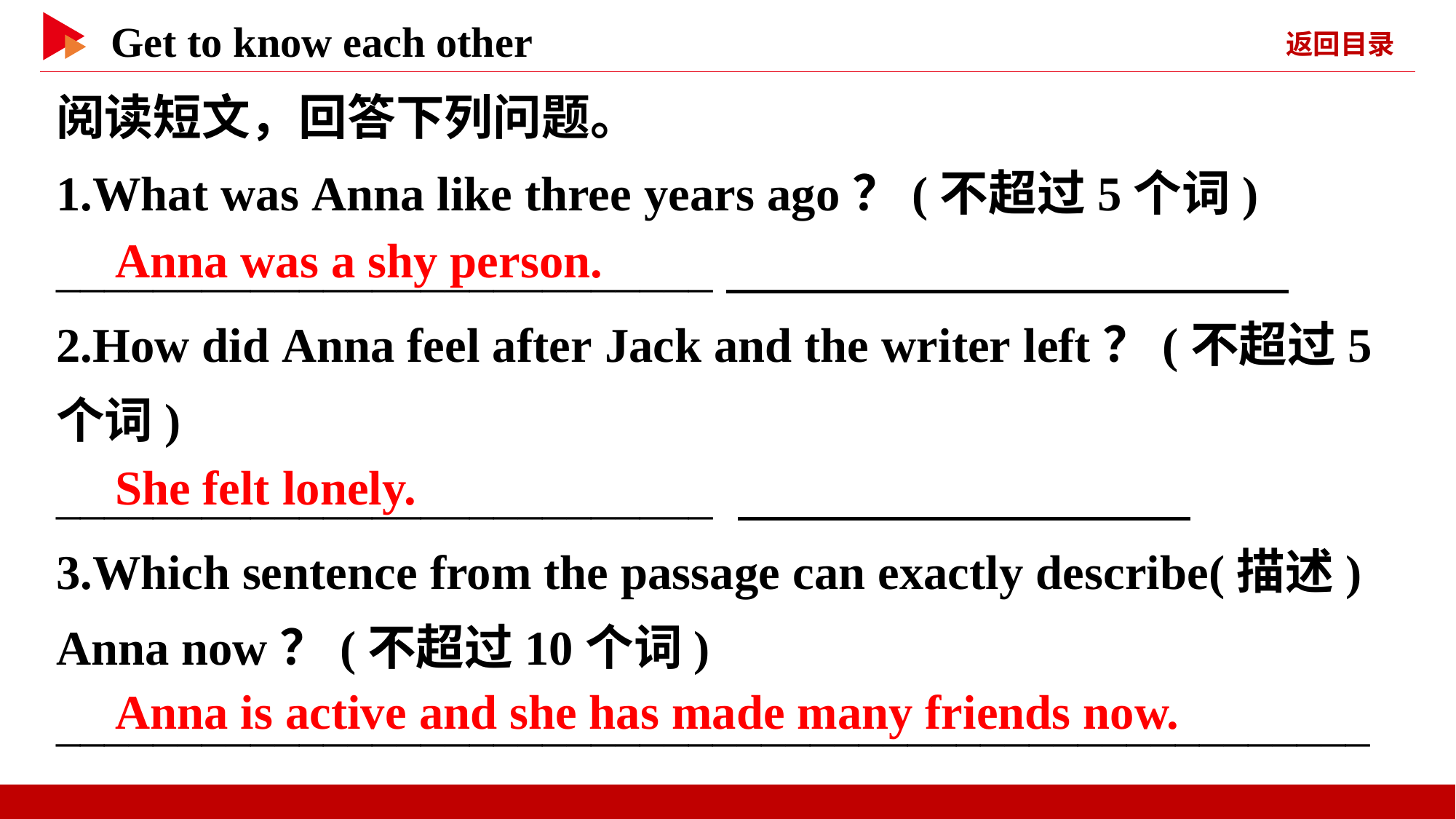

阅读短文，回答下列问题。
1.What was Anna like three years ago？(不超过5个词)
___________________________
2.How did Anna feel after Jack and the writer left？(不超过5个词)
___________________________
3.Which sentence from the passage can exactly describe(描述) Anna now？(不超过10个词)
______________________________________________________
　Anna was a shy person.
　She felt lonely.
　Anna is active and she has made many friends now.